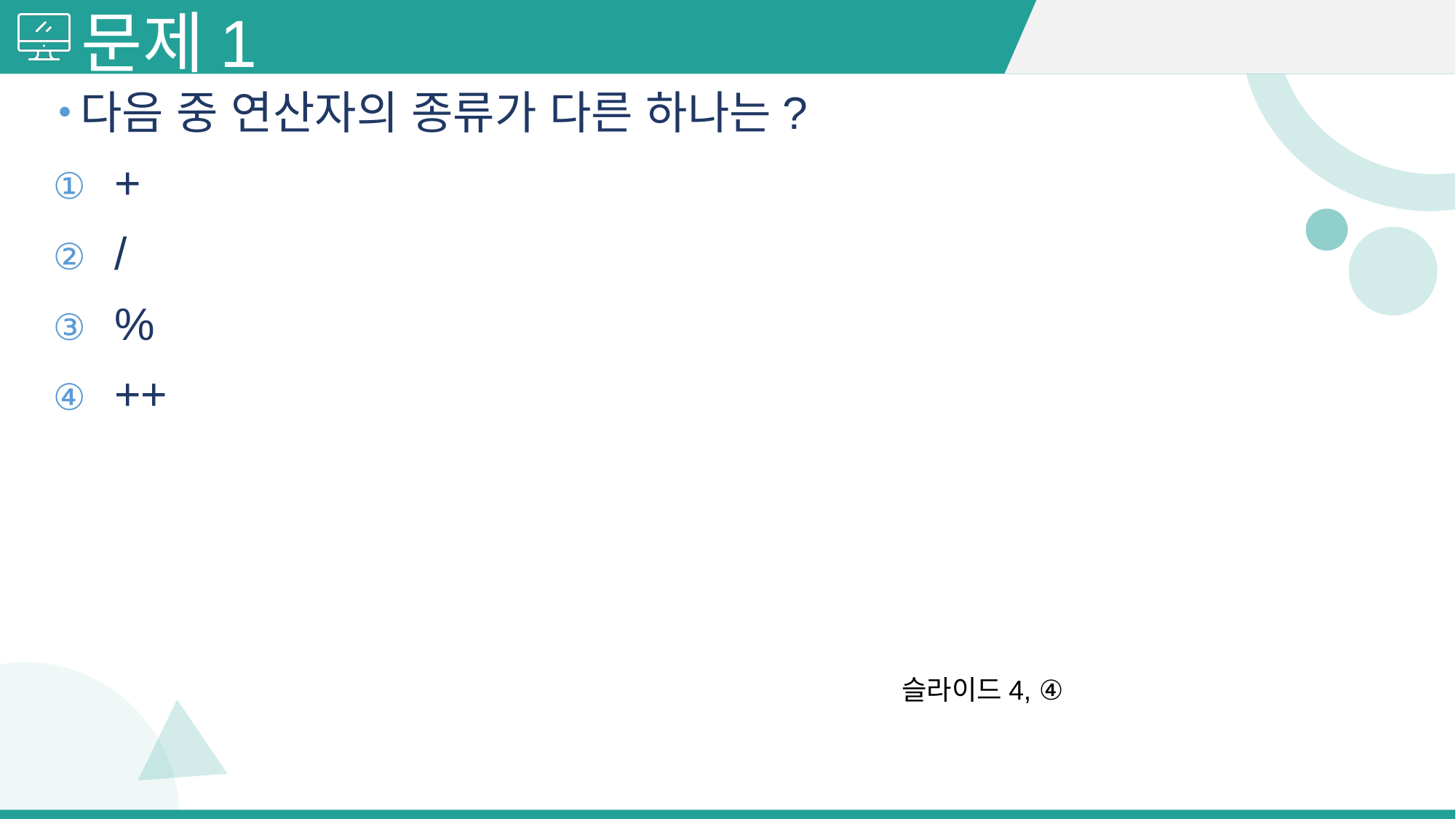

# 문제1
다음 중 연산자의 종류가 다른 하나는?
+
/
%
++
슬라이드4, ④